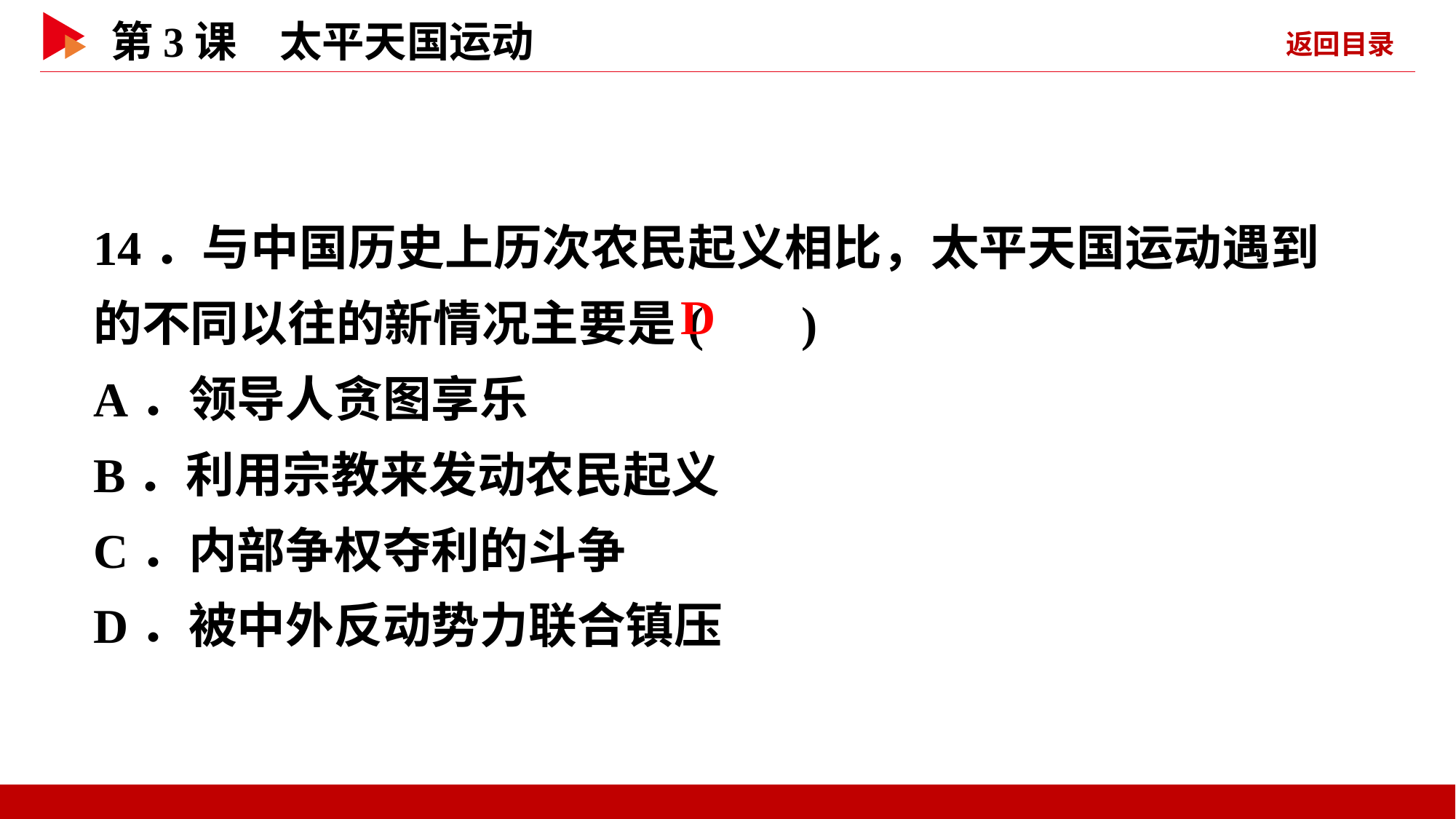

14．与中国历史上历次农民起义相比，太平天国运动遇到的不同以往的新情况主要是(        )
A．领导人贪图享乐
B．利用宗教来发动农民起义
C．内部争权夺利的斗争
D．被中外反动势力联合镇压
   D